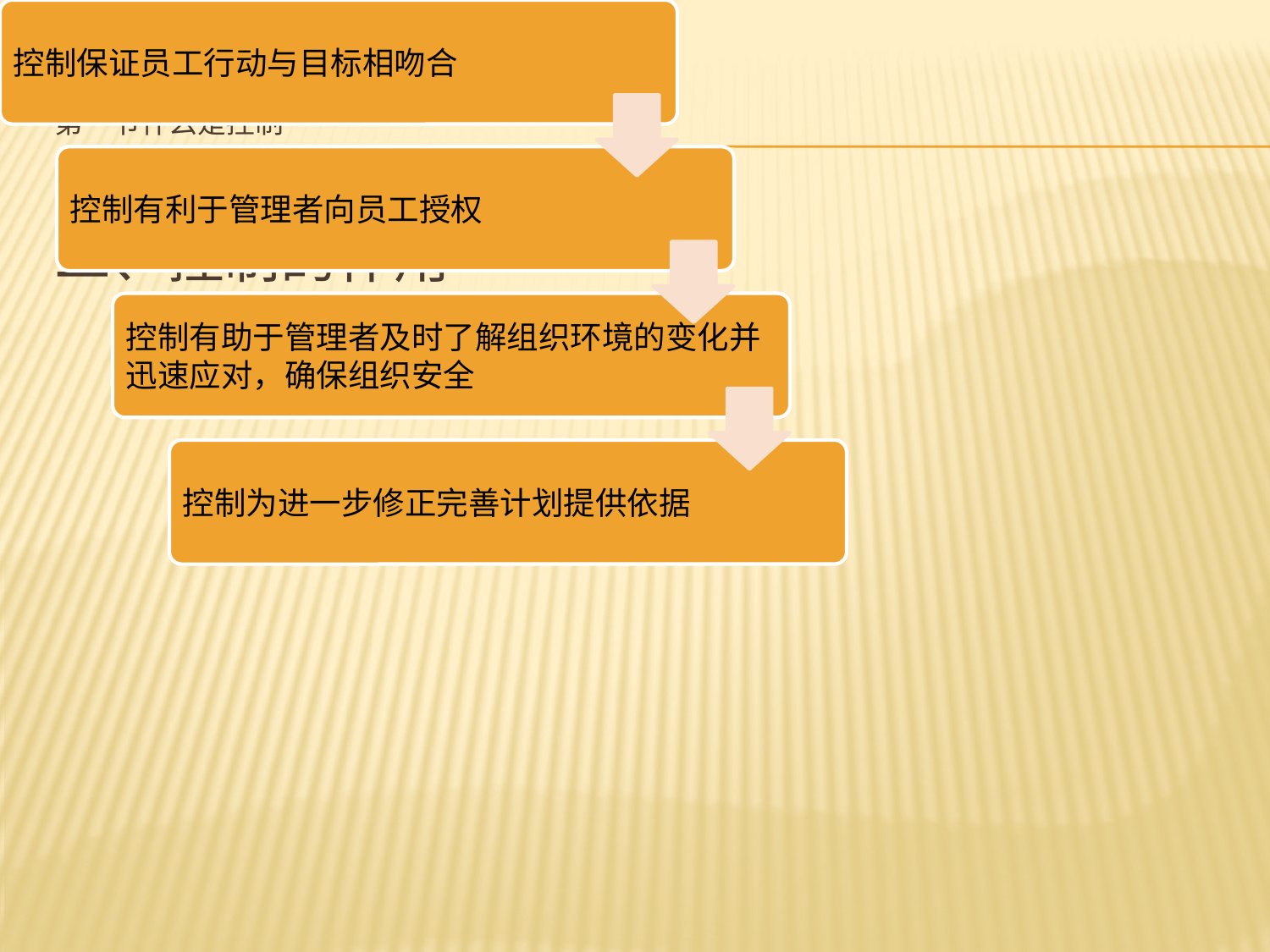

# 第一节什么是控制
二、控制的作用

控制保证员工行动与目标相吻合
控制有利于管理者向员工授权
控制有助于管理者及时了解组织环境的变化并迅速应对，确保组织安全
控制为进一步修正完善计划提供依据